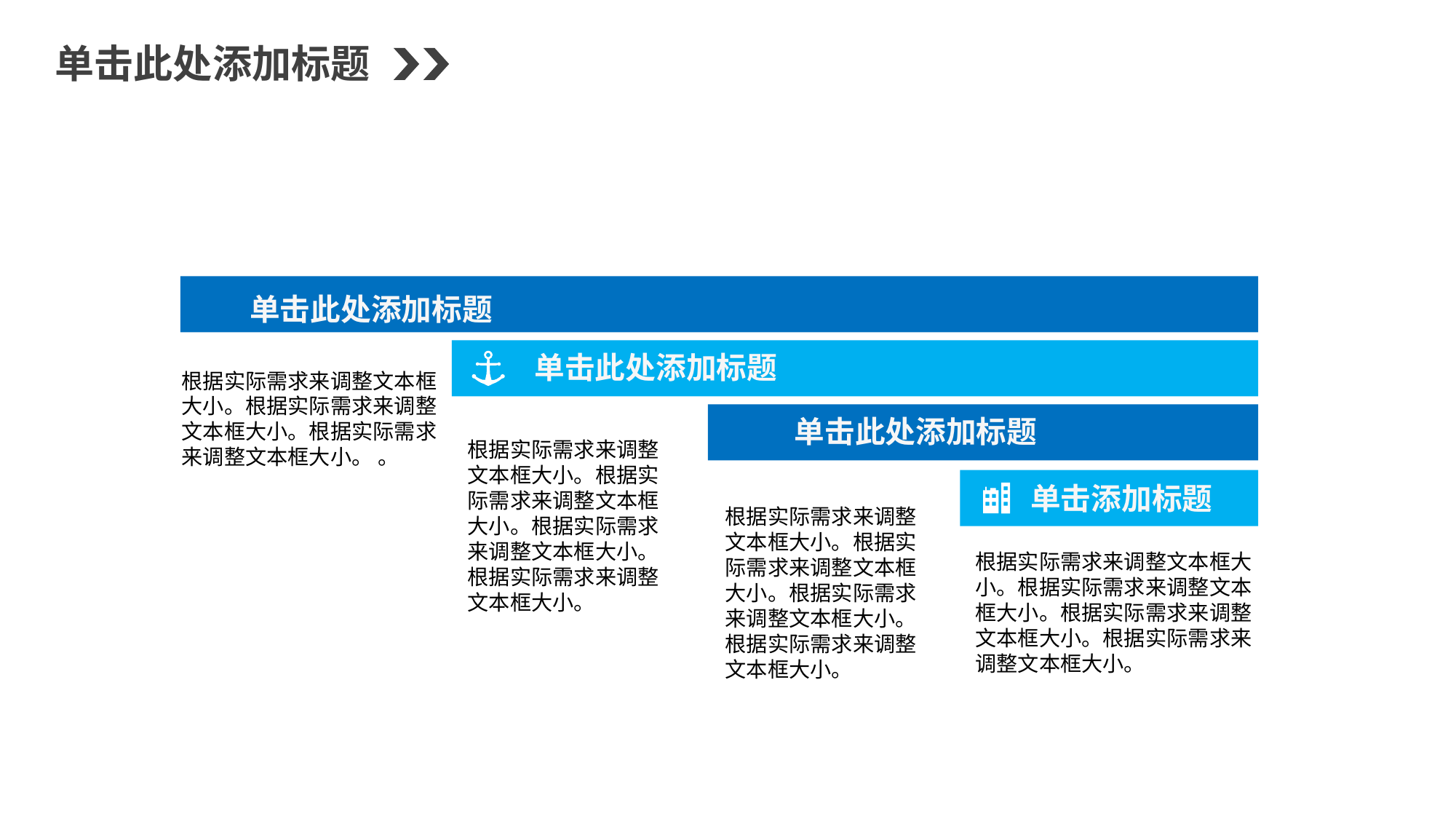

单击此处添加标题

单击此处添加标题

单击此处添加标题

根据实际需求来调整文本框大小。根据实际需求来调整文本框大小。根据实际需求来调整文本框大小。 。

单击此处添加标题

根据实际需求来调整文本框大小。根据实际需求来调整文本框大小。根据实际需求来调整文本框大小。根据实际需求来调整文本框大小。

单击添加标题

根据实际需求来调整文本框大小。根据实际需求来调整文本框大小。根据实际需求来调整文本框大小。根据实际需求来调整文本框大小。
根据实际需求来调整文本框大小。根据实际需求来调整文本框大小。根据实际需求来调整文本框大小。根据实际需求来调整文本框大小。